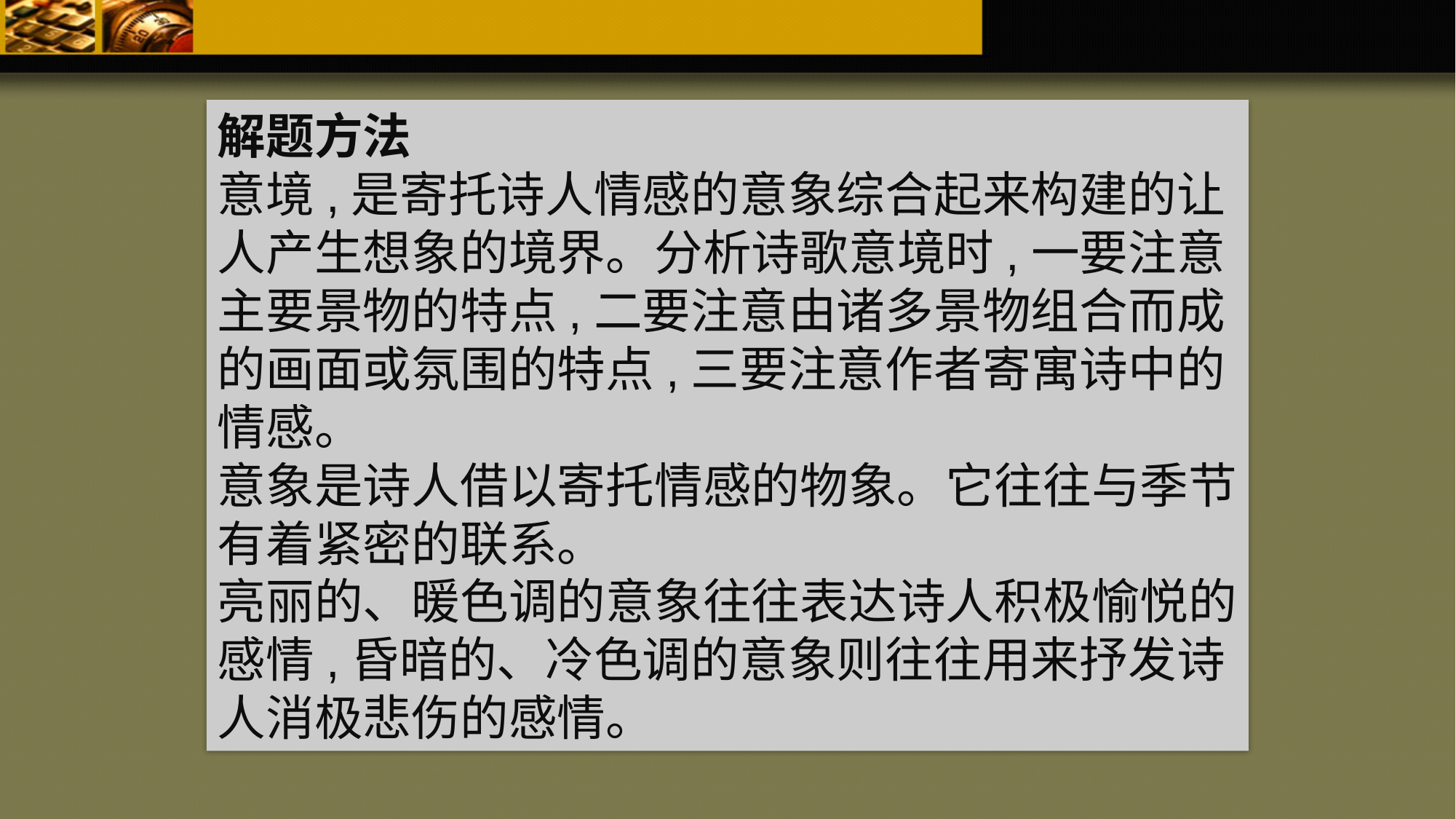

解题方法
意境,是寄托诗人情感的意象综合起来构建的让人产生想象的境界。分析诗歌意境时,一要注意主要景物的特点,二要注意由诸多景物组合而成的画面或氛围的特点,三要注意作者寄寓诗中的情感。
意象是诗人借以寄托情感的物象。它往往与季节有着紧密的联系。
亮丽的、暖色调的意象往往表达诗人积极愉悦的感情,昏暗的、冷色调的意象则往往用来抒发诗人消极悲伤的感情。